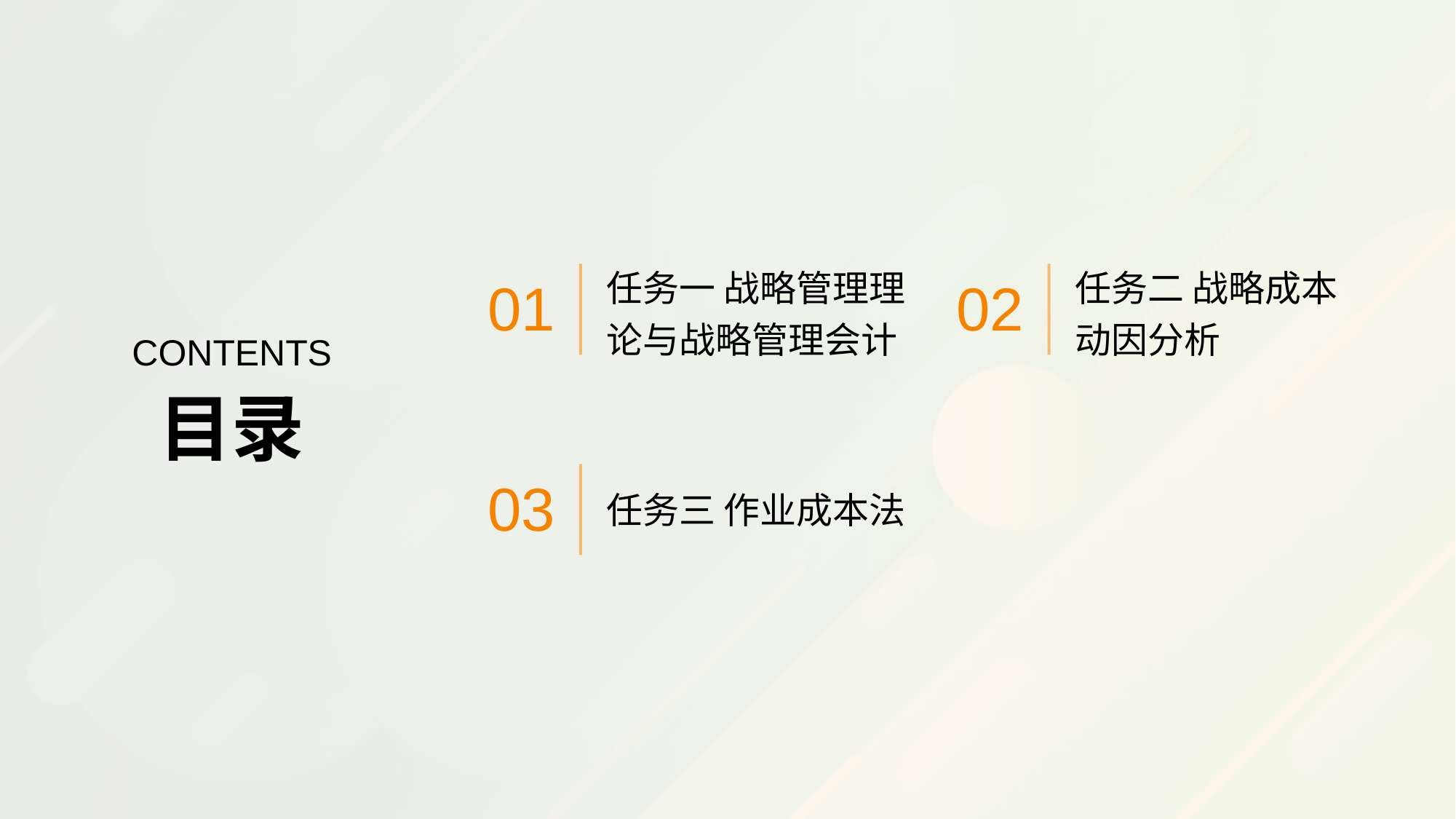

任务一 战略管理理论与战略管理会计
任务二 战略成本动因分析

01
02
CONTENTS
目录
任务三 作业成本法

03